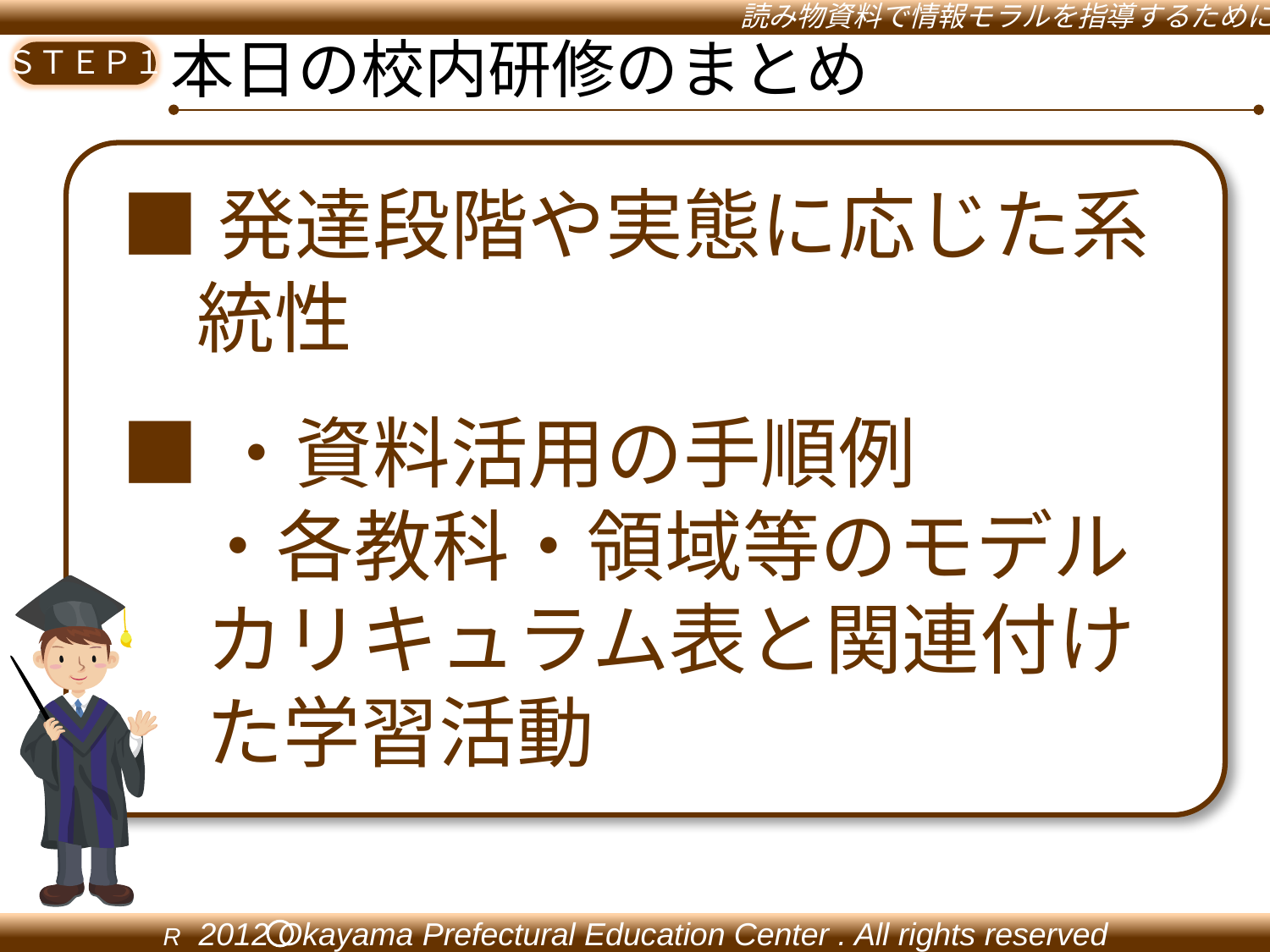

本日の校内研修のまとめ

■発達段階や実態に応じた系統性

■・資料活用の手順例
　・各教科・領域等のモデルカリキュラム表と関連付けた学習活動